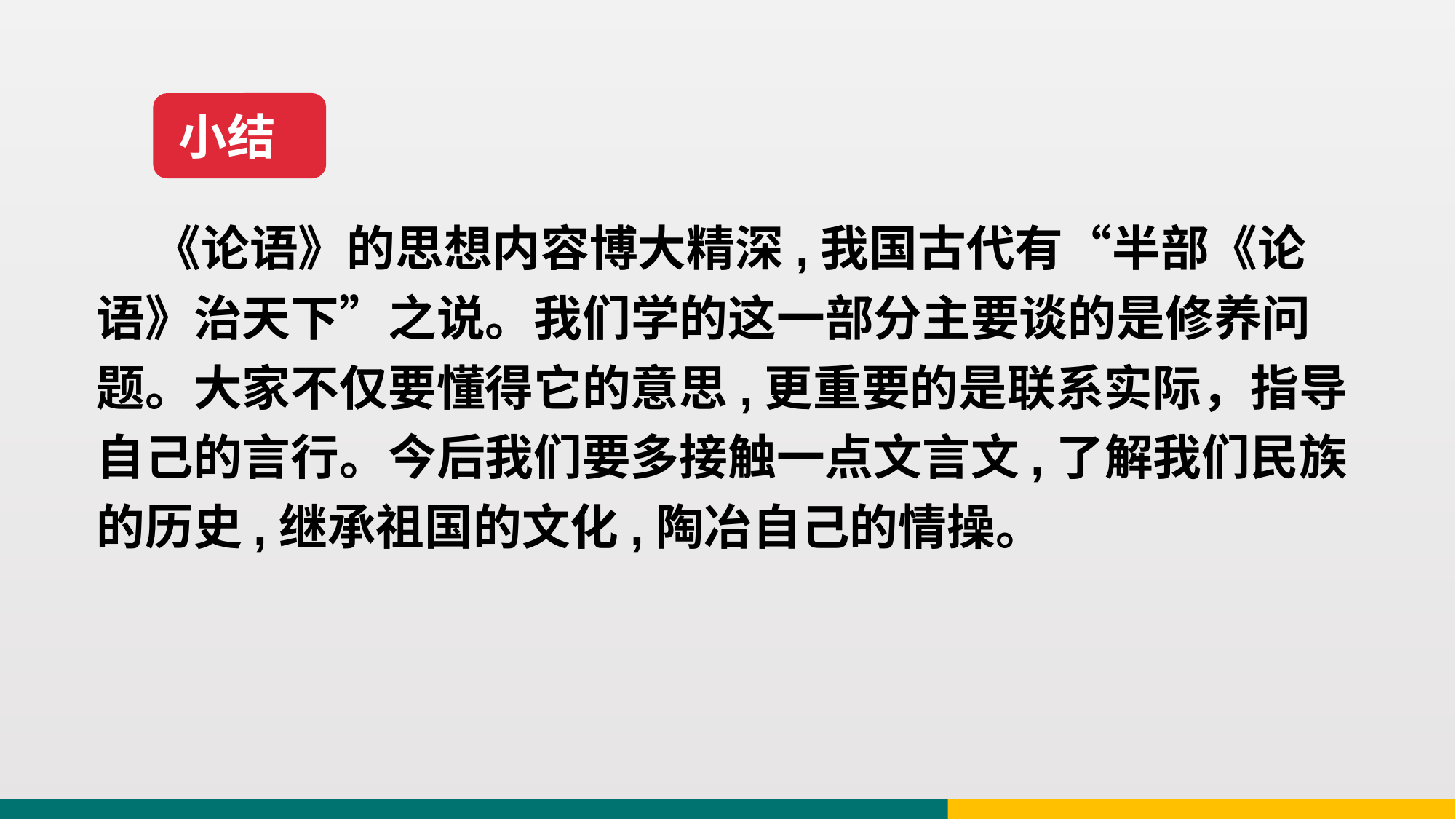

小结
    《论语》的思想内容博大精深,我国古代有“半部《论语》治天下”之说。我们学的这一部分主要谈的是修养问题。大家不仅要懂得它的意思,更重要的是联系实际，指导自己的言行。今后我们要多接触一点文言文,了解我们民族的历史,继承祖国的文化,陶冶自己的情操。